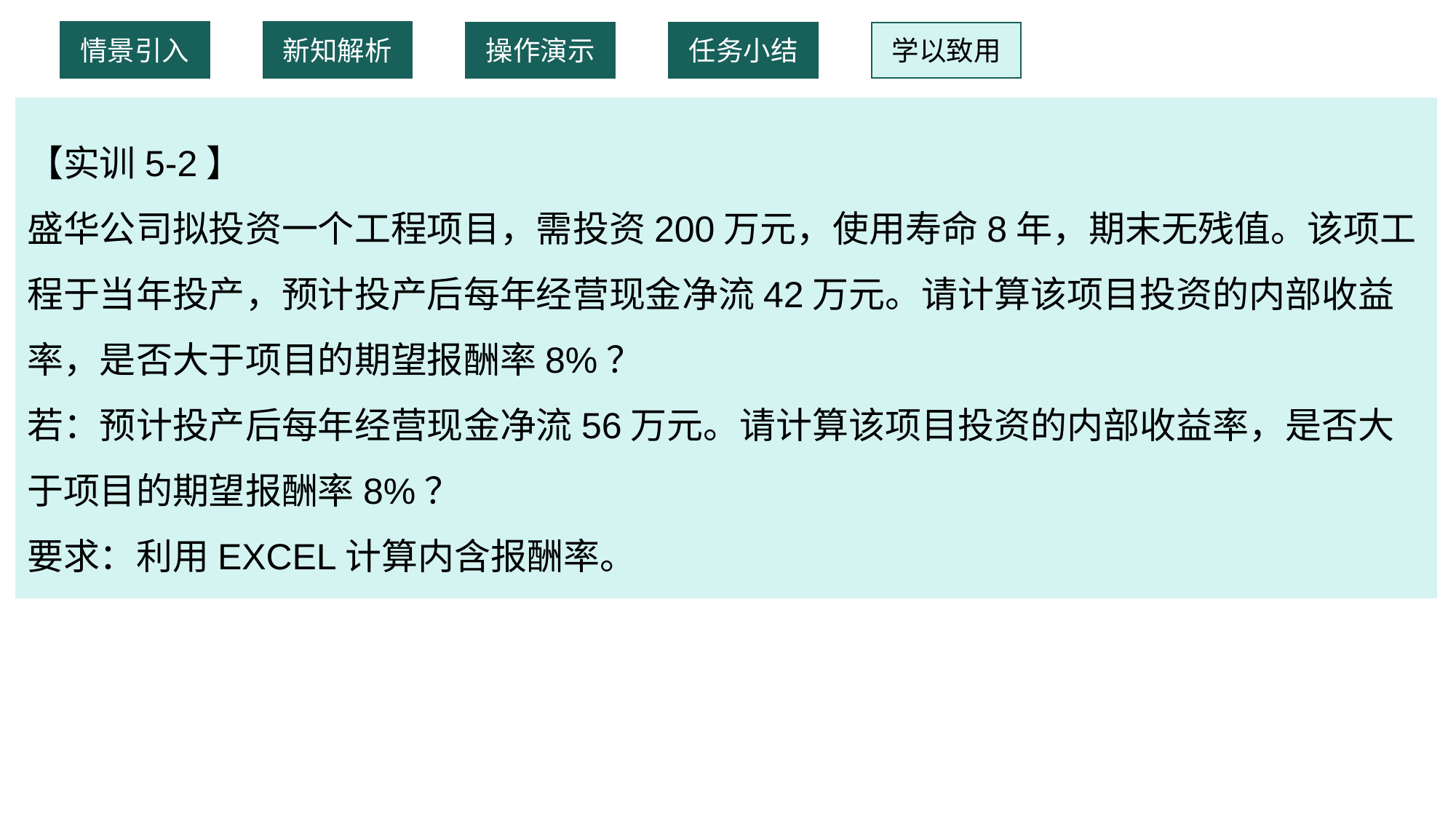

情景引入
新知解析
操作演示
任务小结
学以致用
【实训5-2】
盛华公司拟投资一个工程项目，需投资200万元，使用寿命8年，期末无残值。该项工程于当年投产，预计投产后每年经营现金净流42万元。请计算该项目投资的内部收益率，是否大于项目的期望报酬率8%？
若：预计投产后每年经营现金净流56万元。请计算该项目投资的内部收益率，是否大于项目的期望报酬率8%？
要求：利用EXCEL计算内含报酬率。